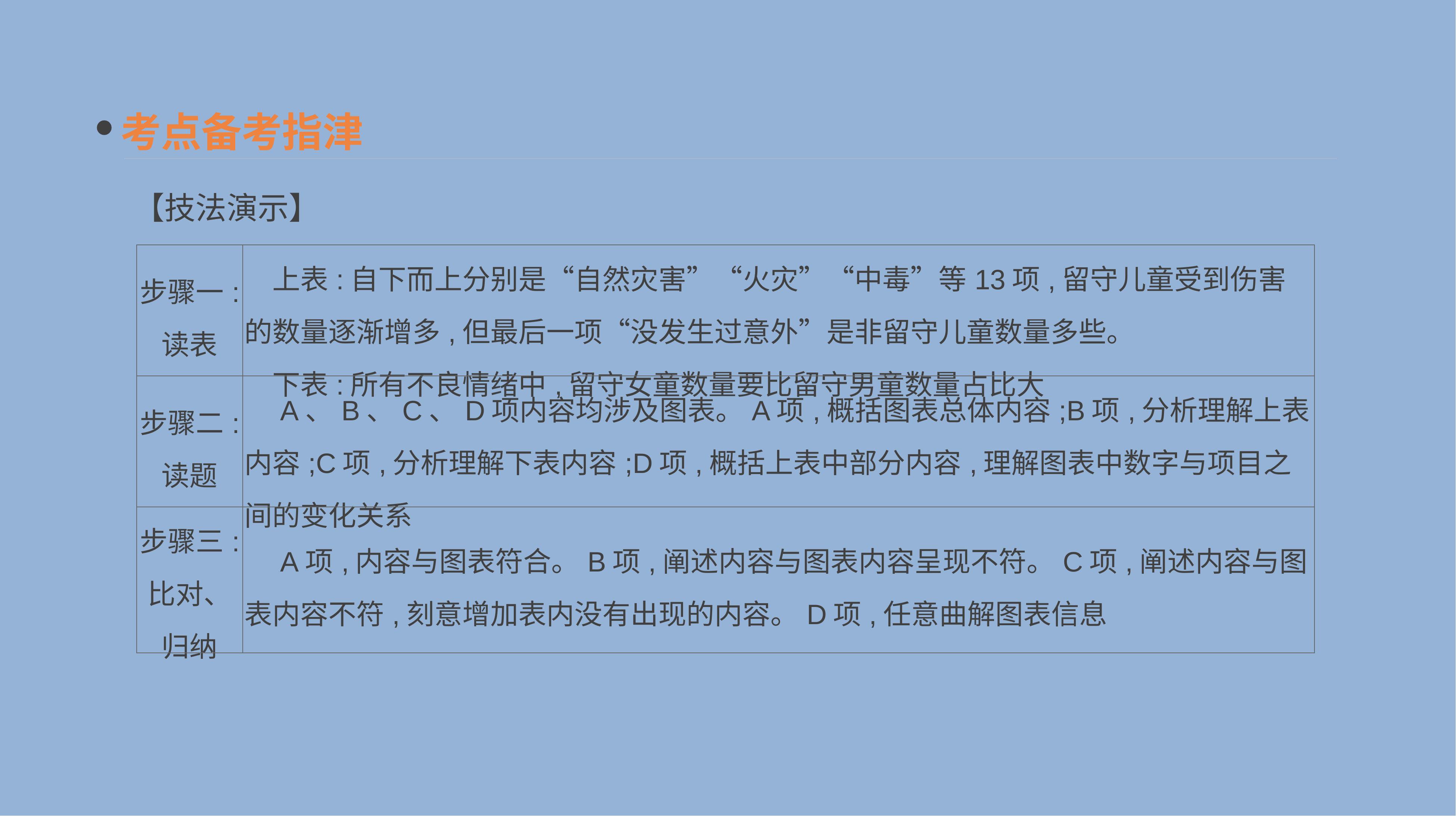

考点备考指津

【技法演示】
| 步骤一: 读表 | 上表:自下而上分别是“自然灾害”“火灾”“中毒”等13项,留守儿童受到伤害的数量逐渐增多,但最后一项“没发生过意外”是非留守儿童数量多些。 　下表:所有不良情绪中,留守女童数量要比留守男童数量占比大 |
| --- | --- |
| 步骤二: 读题 | A、B、C、D项内容均涉及图表。A项,概括图表总体内容;B项,分析理解上表内容;C项,分析理解下表内容;D项,概括上表中部分内容,理解图表中数字与项目之间的变化关系 |
| 步骤三: 比对、 归纳 | A项,内容与图表符合。B项,阐述内容与图表内容呈现不符。C项,阐述内容与图表内容不符,刻意增加表内没有出现的内容。D项,任意曲解图表信息 |